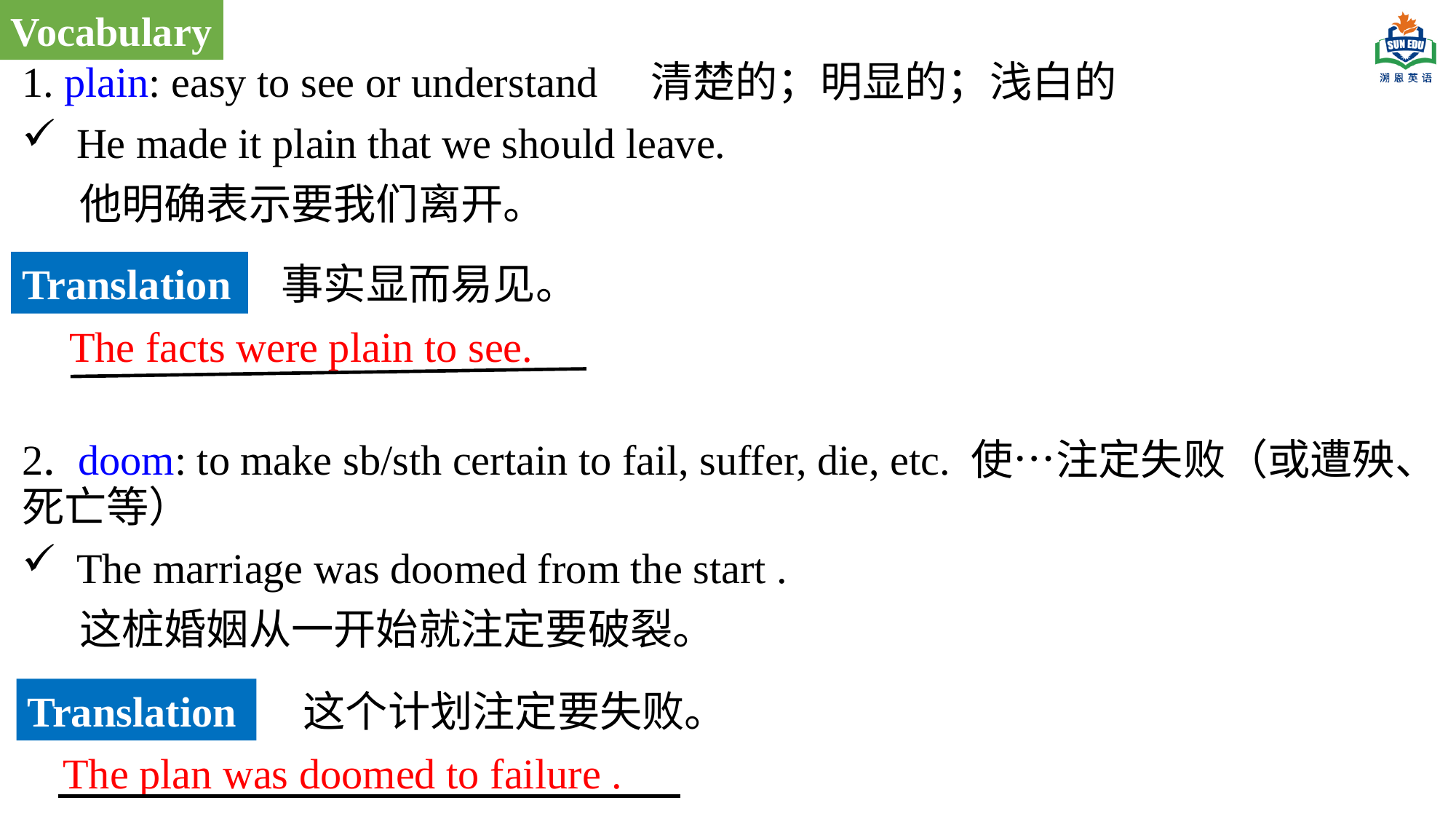

Vocabulary
1. plain: easy to see or understand    清楚的；明显的；浅白的
He made it plain that we should leave.
     他明确表示要我们离开。

2.  doom: to make sb/sth certain to fail, suffer, die, etc. 使…注定失败（或遭殃、死亡等）
The marriage was doomed from the start .
     这桩婚姻从一开始就注定要破裂。
Translation
事实显而易见。
The facts were plain to see.
Translation
这个计划注定要失败。
The plan was doomed to failure .